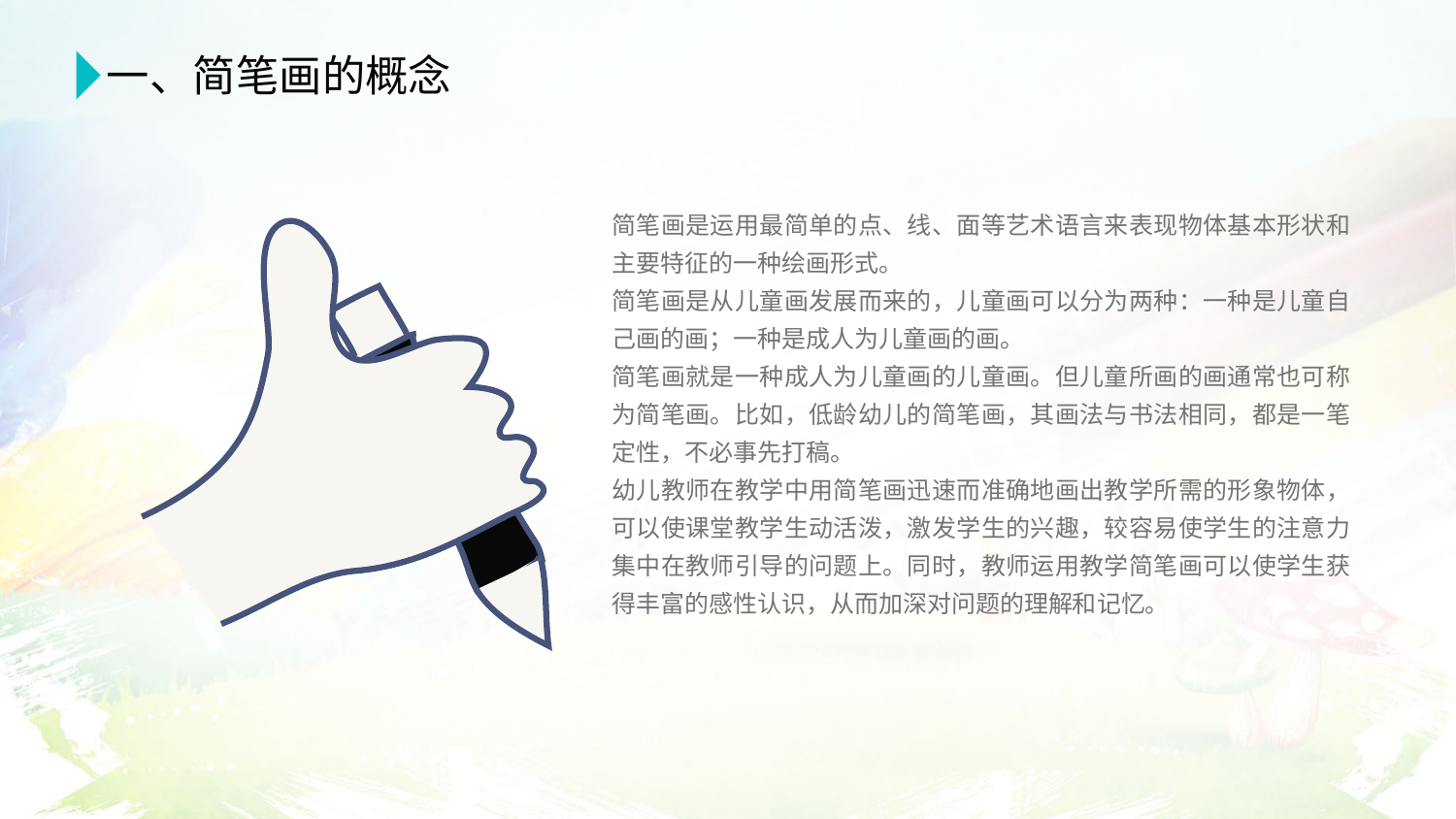

一、简笔画的概念

简笔画是运用最简单的点、线、面等艺术语言来表现物体基本形状和主要特征的一种绘画形式。
简笔画是从儿童画发展而来的，儿童画可以分为两种：一种是儿童自己画的画；一种是成人为儿童画的画。
简笔画就是一种成人为儿童画的儿童画。但儿童所画的画通常也可称为简笔画。比如，低龄幼儿的简笔画，其画法与书法相同，都是一笔定性，不必事先打稿。
幼儿教师在教学中用简笔画迅速而准确地画出教学所需的形象物体，可以使课堂教学生动活泼，激发学生的兴趣，较容易使学生的注意力集中在教师引导的问题上。同时，教师运用教学简笔画可以使学生获得丰富的感性认识，从而加深对问题的理解和记忆。